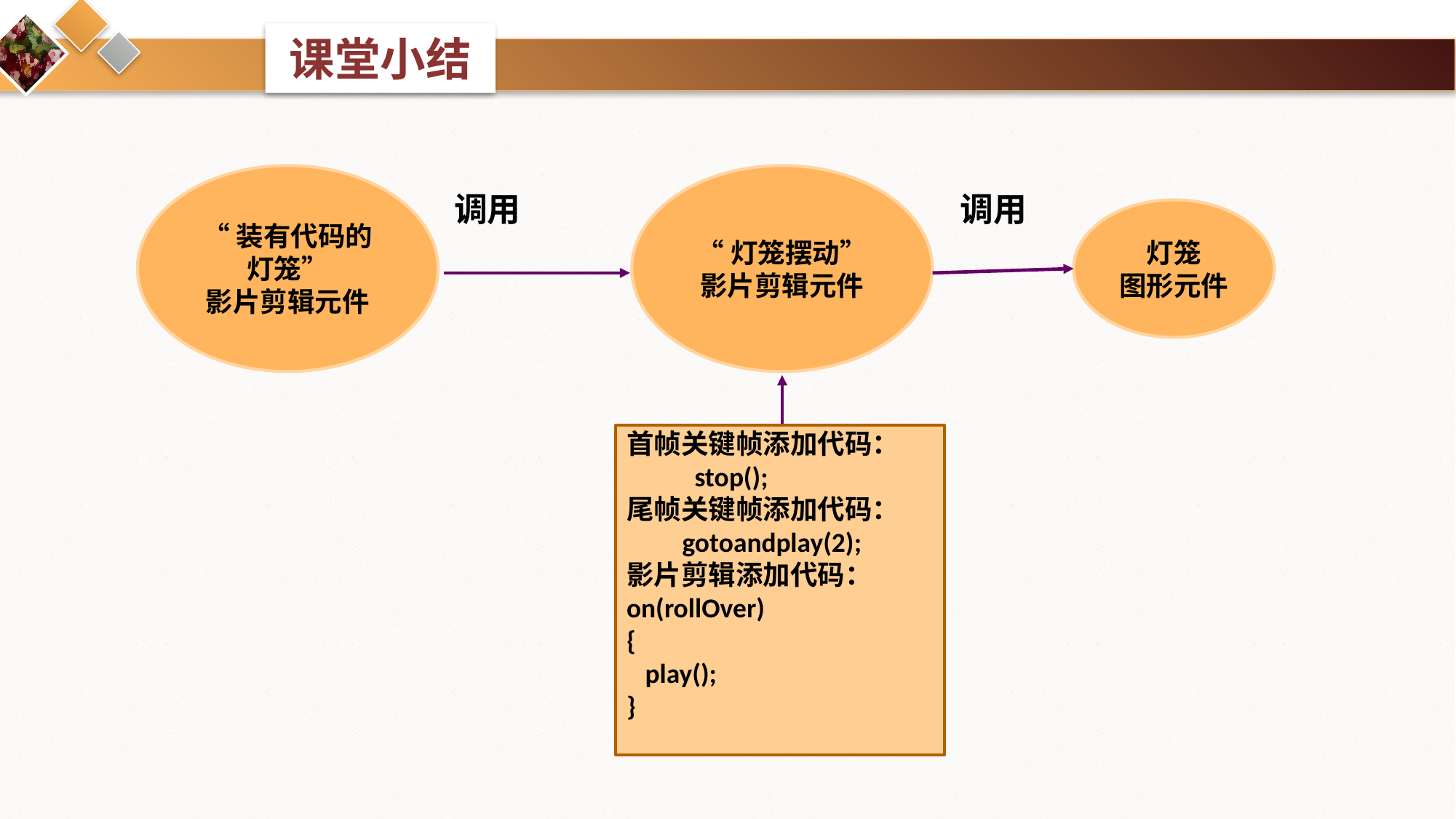

“灯笼摆动”
影片剪辑元件
“装有代码的灯笼”
影片剪辑元件
调用
调用
灯笼
图形元件
首帧关键帧添加代码：
           stop();
尾帧关键帧添加代码：
         gotoandplay(2);
影片剪辑添加代码：
on(rollOver)
{
   play();
}